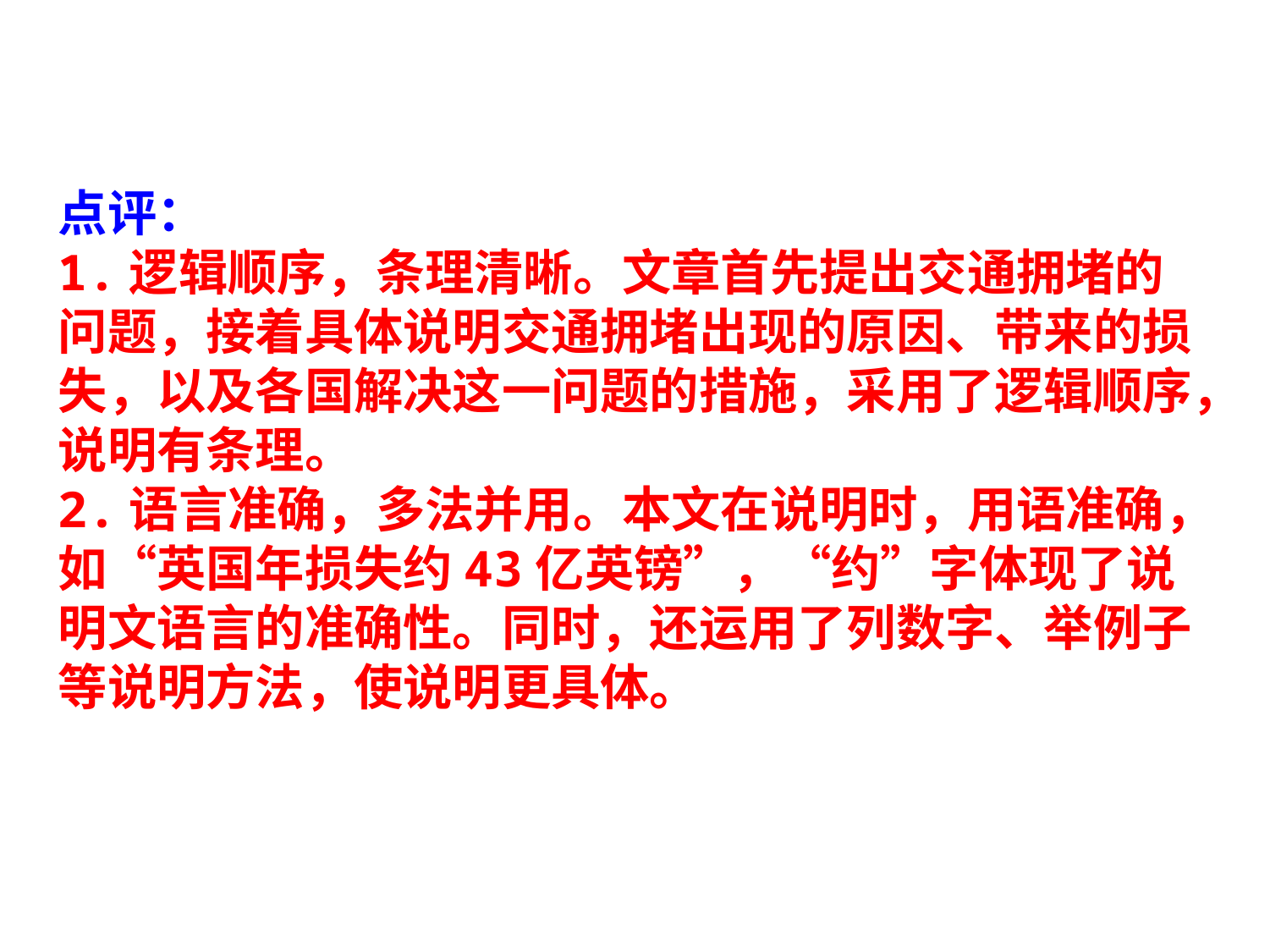

点评：
1.逻辑顺序，条理清晰。文章首先提出交通拥堵的问题，接着具体说明交通拥堵出现的原因、带来的损失，以及各国解决这一问题的措施，采用了逻辑顺序，说明有条理。
2.语言准确，多法并用。本文在说明时，用语准确，如“英国年损失约43亿英镑”，“约”字体现了说明文语言的准确性。同时，还运用了列数字、举例子等说明方法，使说明更具体。